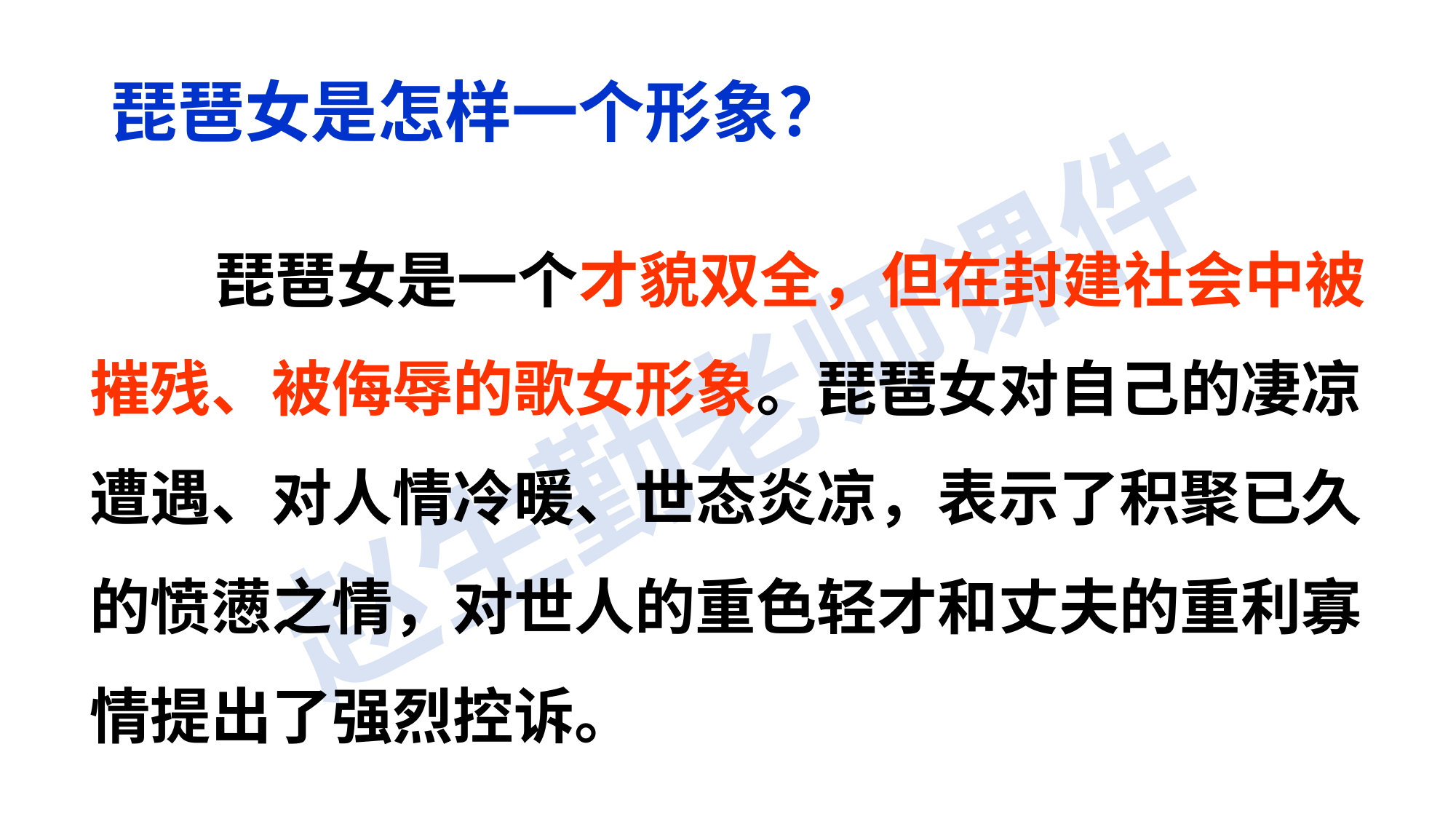

琵琶女是怎样一个形象？
        琵琶女是一个才貌双全，但在封建社会中被摧残、被侮辱的歌女形象。琵琶女对自己的凄凉遭遇、对人情冷暖、世态炎凉，表示了积聚已久的愤懑之情，对世人的重色轻才和丈夫的重利寡情提出了强烈控诉。